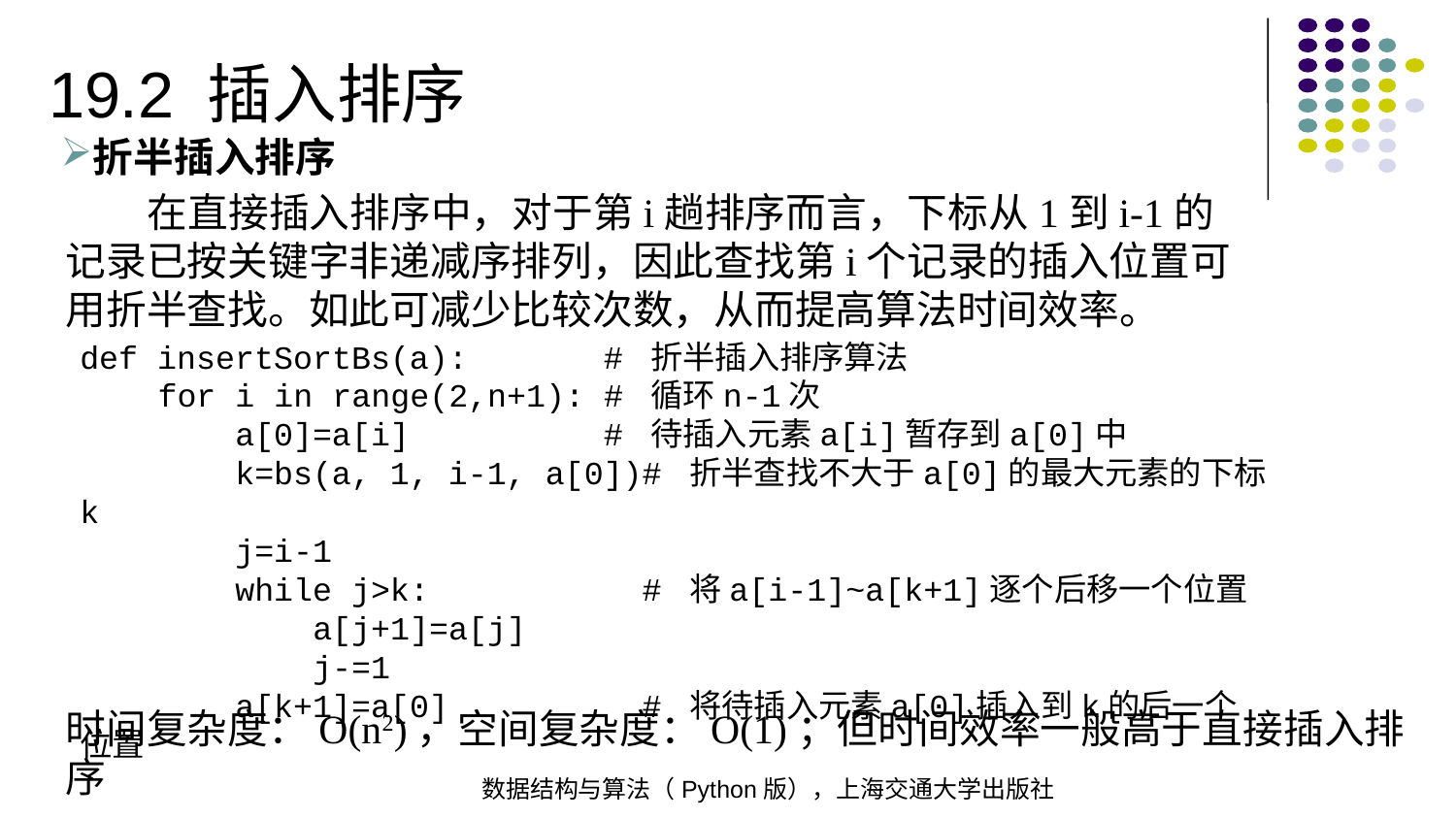

19.2 插入排序
折半插入排序
        在直接插入排序中，对于第i趟排序而言，下标从1到i-1的记录已按关键字非递减序排列，因此查找第i个记录的插入位置可用折半查找。如此可减少比较次数，从而提高算法时间效率。
def insertSortBs(a):       # 折半插入排序算法
    for i in range(2,n+1): # 循环n-1次
        a[0]=a[i]          # 待插入元素a[i]暂存到a[0]中
        k=bs(a, 1, i-1, a[0])# 折半查找不大于a[0]的最大元素的下标k
        j=i-1
        while j>k:           # 将a[i-1]~a[k+1]逐个后移一个位置
            a[j+1]=a[j]
            j-=1
        a[k+1]=a[0]          # 将待插入元素a[0]插入到k的后一个位置
时间复杂度：O(n2)，空间复杂度：O(1)；但时间效率一般高于直接插入排序